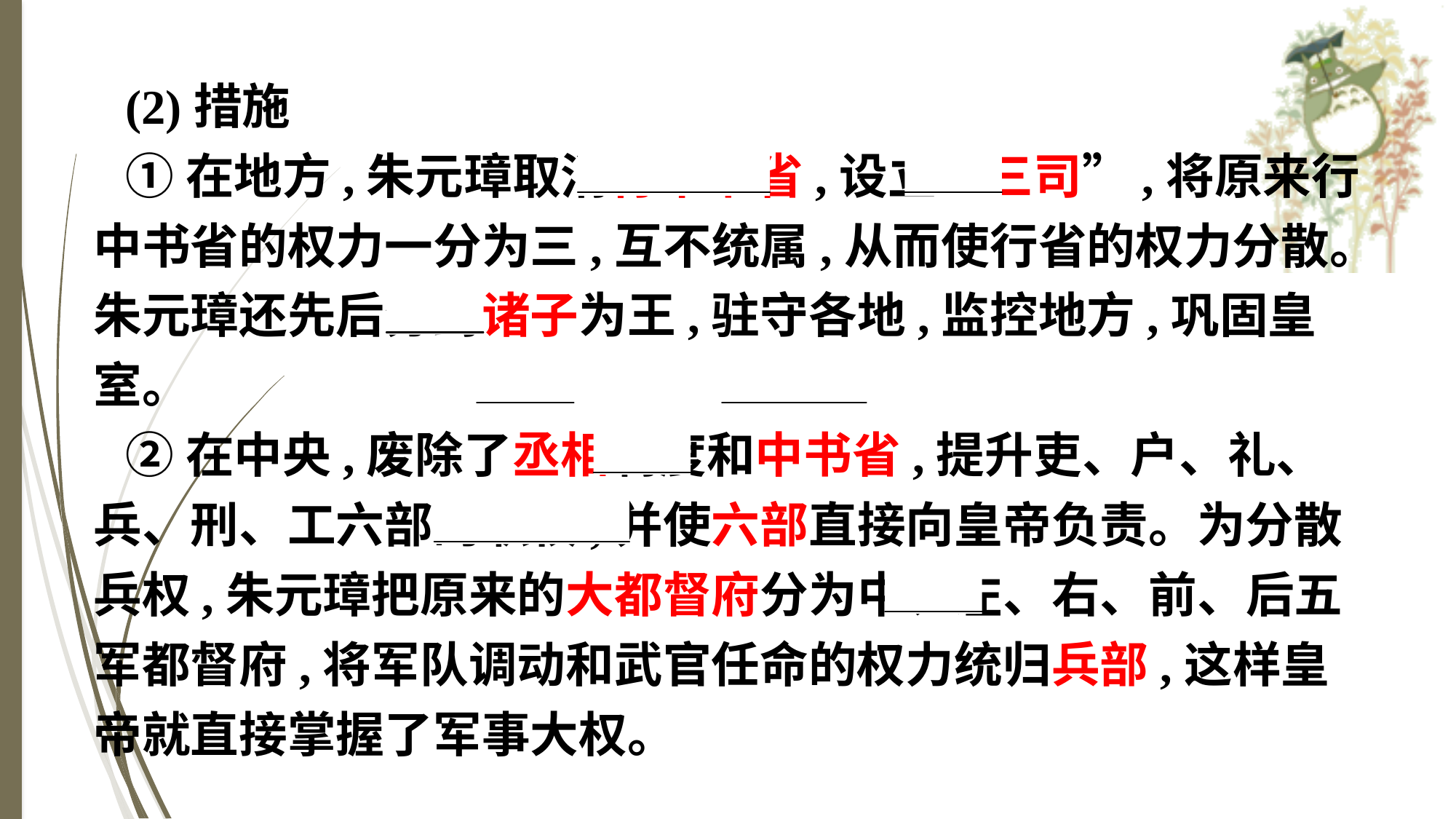

(2)措施
①在地方,朱元璋取消行中书省,设立“三司”,将原来行中书省的权力一分为三,互不统属,从而使行省的权力分散。朱元璋还先后分封诸子为王,驻守各地,监控地方,巩固皇室。
②在中央,废除了丞相制度和中书省,提升吏、户、礼、兵、刑、工六部的职权,并使六部直接向皇帝负责。为分散兵权,朱元璋把原来的大都督府分为中、左、右、前、后五军都督府,将军队调动和武官任命的权力统归兵部,这样皇帝就直接掌握了军事大权。